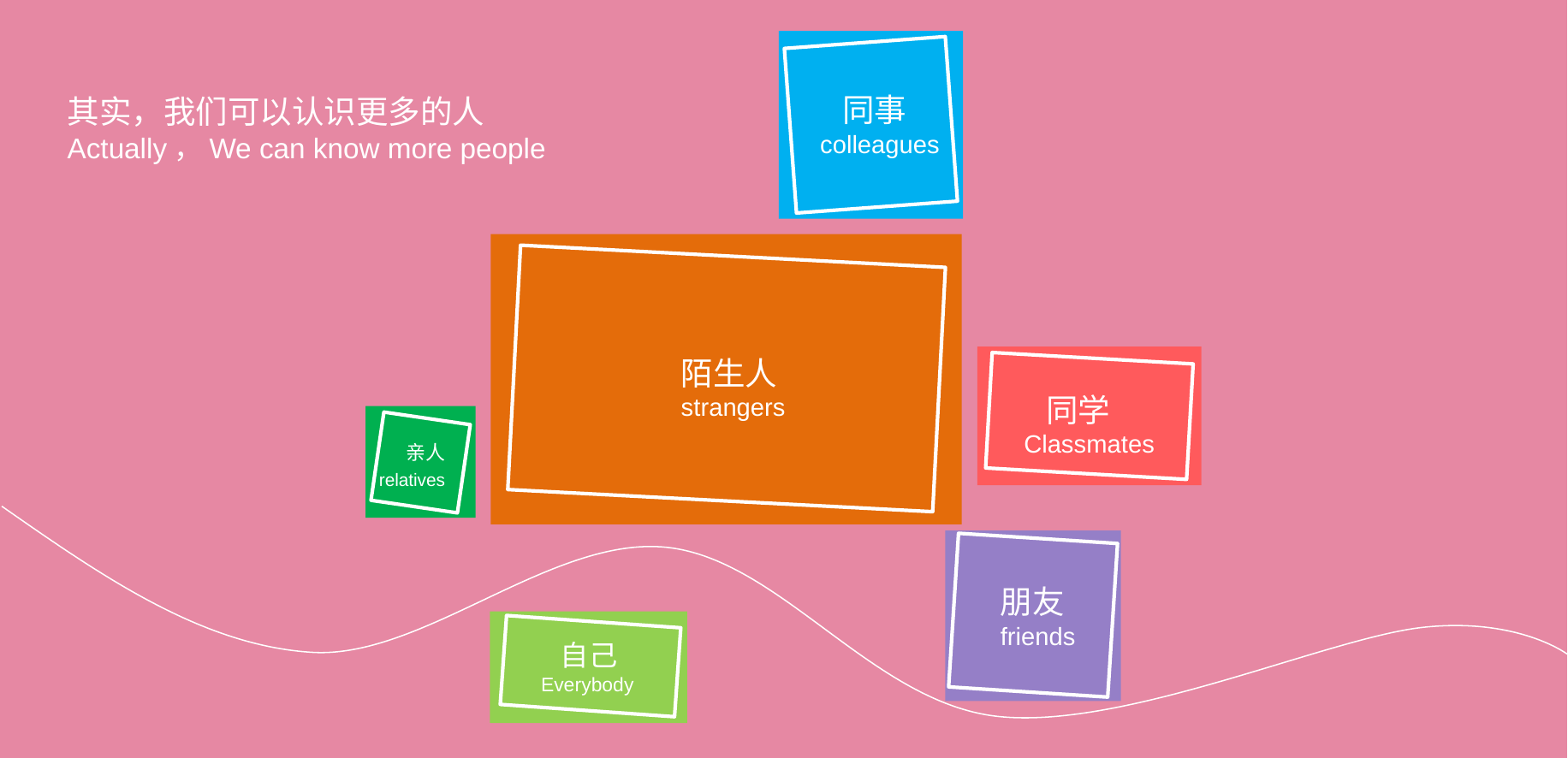

同事
colleagues

其实，我们可以认识更多的人
Actually，We can know more people

陌生人
strangers

  同学
Classmates

亲人
relatives

朋友
friends

  自己
Everybody